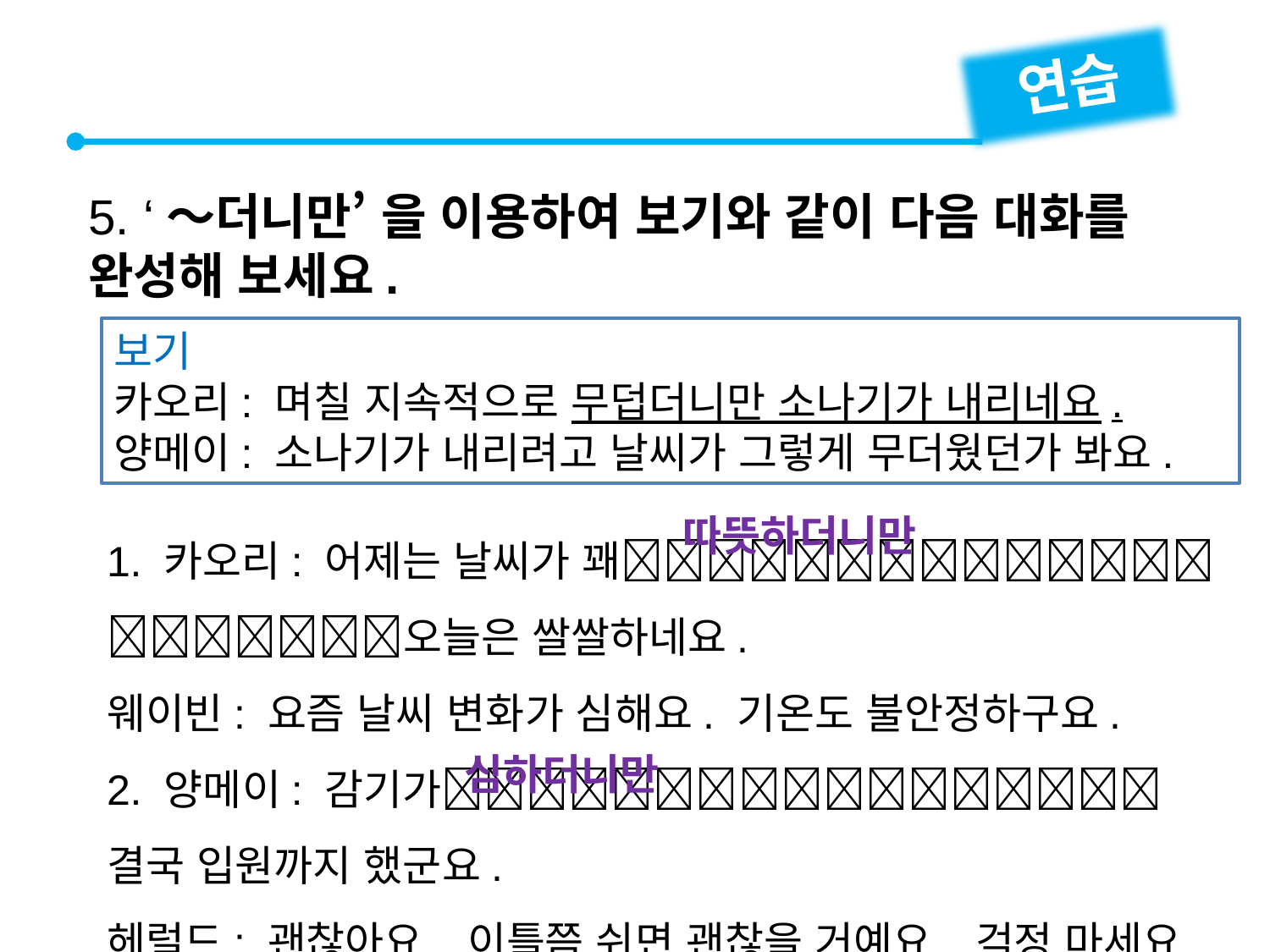

연습
5. ‘～더니만’ 을 이용하여 보기와 같이 다음 대화를 완성해 보세요.
보기
카오리: 며칠 지속적으로 무덥더니만 소나기가 내리네요.
양메이: 소나기가 내리려고 날씨가 그렇게 무더웠던가 봐요.
1. 카오리: 어제는 날씨가 꽤_____________________오늘은 쌀쌀하네요.
웨이빈: 요즘 날씨 변화가 심해요. 기온도 불안정하구요.
2. 양메이: 감기가_________________결국 입원까지 했군요.
헤럴드: 괜찮아요. 이틀쯤 쉬면 괜찮을 거예요. 걱정 마세요.
따뜻하더니만
심하더니만